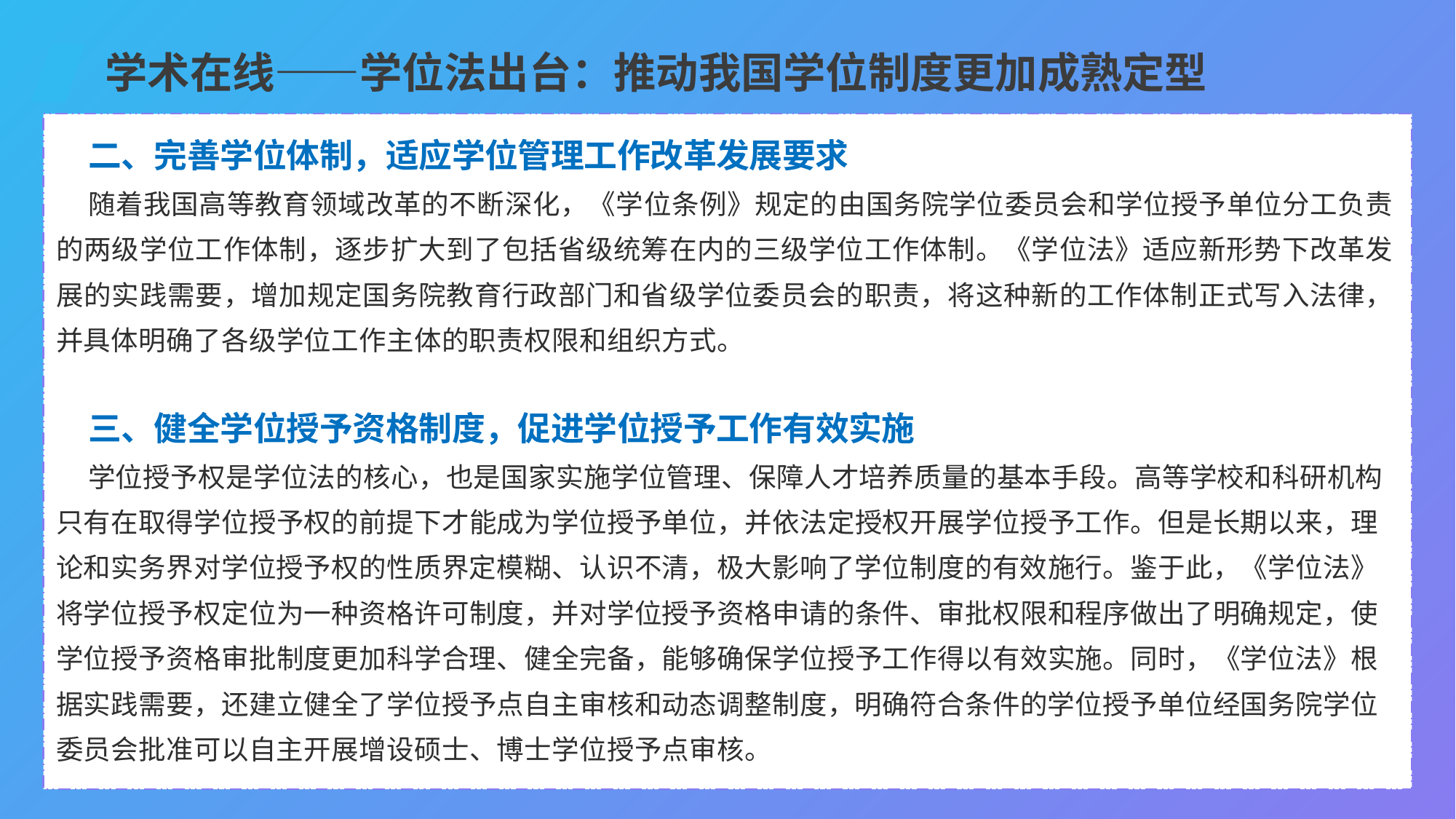

学术在线——学位法出台：推动我国学位制度更加成熟定型

二、完善学位体制，适应学位管理工作改革发展要求
随着我国高等教育领域改革的不断深化，《学位条例》规定的由国务院学位委员会和学位授予单位分工负责的两级学位工作体制，逐步扩大到了包括省级统筹在内的三级学位工作体制。《学位法》适应新形势下改革发展的实践需要，增加规定国务院教育行政部门和省级学位委员会的职责，将这种新的工作体制正式写入法律，并具体明确了各级学位工作主体的职责权限和组织方式。

三、健全学位授予资格制度，促进学位授予工作有效实施
学位授予权是学位法的核心，也是国家实施学位管理、保障人才培养质量的基本手段。高等学校和科研机构只有在取得学位授予权的前提下才能成为学位授予单位，并依法定授权开展学位授予工作。但是长期以来，理论和实务界对学位授予权的性质界定模糊、认识不清，极大影响了学位制度的有效施行。鉴于此，《学位法》将学位授予权定位为一种资格许可制度，并对学位授予资格申请的条件、审批权限和程序做出了明确规定，使学位授予资格审批制度更加科学合理、健全完备，能够确保学位授予工作得以有效实施。同时，《学位法》根据实践需要，还建立健全了学位授予点自主审核和动态调整制度，明确符合条件的学位授予单位经国务院学位
委员会批准可以自主开展增设硕士、博士学位授予点审核。